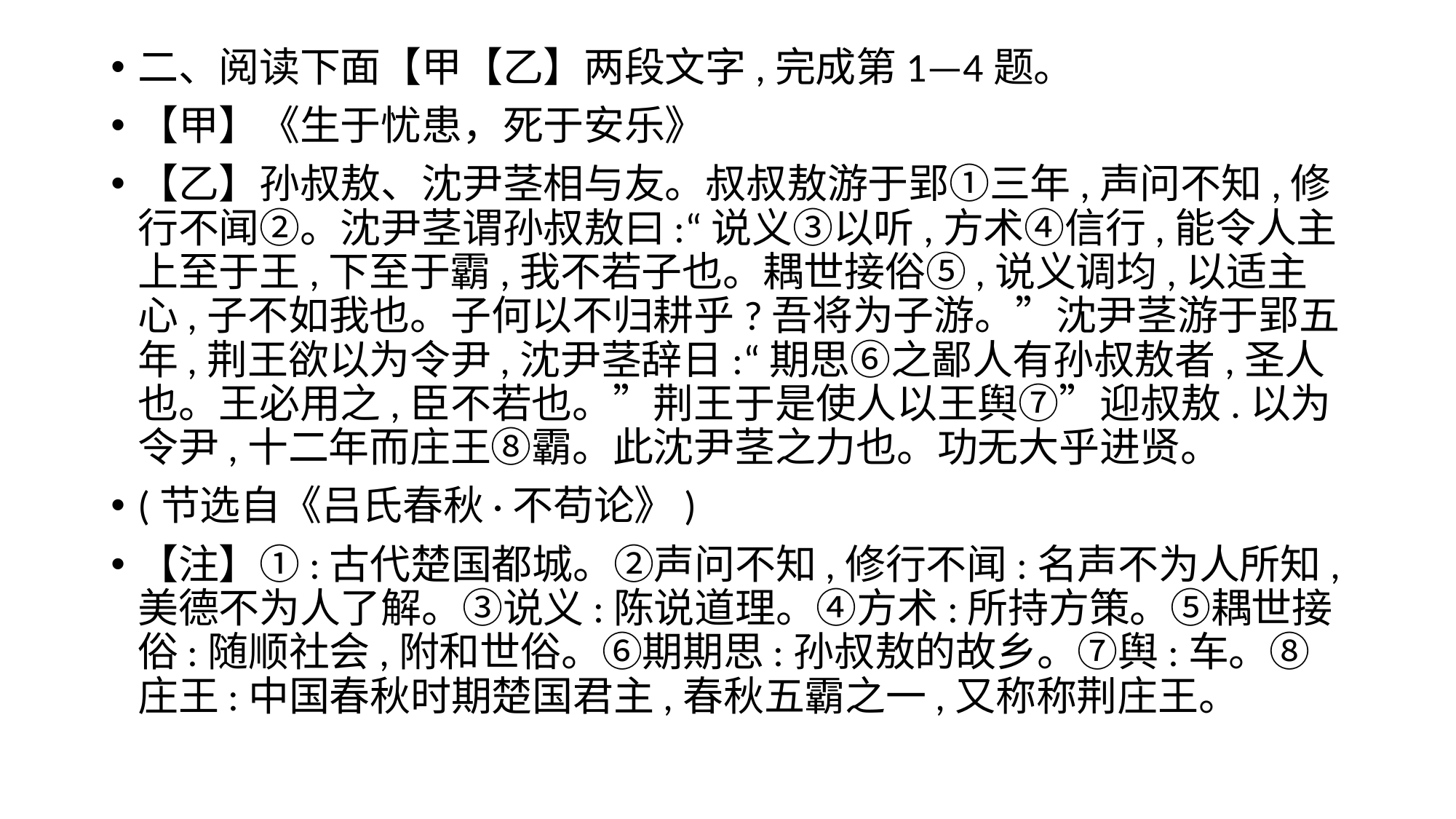

二、阅读下面【甲【乙】两段文字,完成第1—4题。
【甲】《生于忧患，死于安乐》
【乙】孙叔敖、沈尹茎相与友。叔叔敖游于郢①三年,声问不知,修行不闻②。沈尹茎谓孙叔敖曰:“说义③以听,方术④信行,能令人主上至于王,下至于霸,我不若子也。耦世接俗⑤,说义调均,以适主心,子不如我也。子何以不归耕乎?吾将为子游。”沈尹茎游于郢五年,荆王欲以为令尹,沈尹茎辞日:“期思⑥之鄙人有孙叔敖者,圣人也。王必用之,臣不若也。”荆王于是使人以王舆⑦”迎叔敖.以为令尹,十二年而庄王⑧霸。此沈尹茎之力也。功无大乎进贤。
(节选自《吕氏春秋·不苟论》)
【注】①:古代楚国都城。②声问不知,修行不闻:名声不为人所知,美德不为人了解。③说义:陈说道理。④方术:所持方策。⑤耦世接俗:随顺社会,附和世俗。⑥期期思:孙叔敖的故乡。⑦舆:车。⑧庄王:中国春秋时期楚国君主,春秋五霸之一,又称称荆庄王。